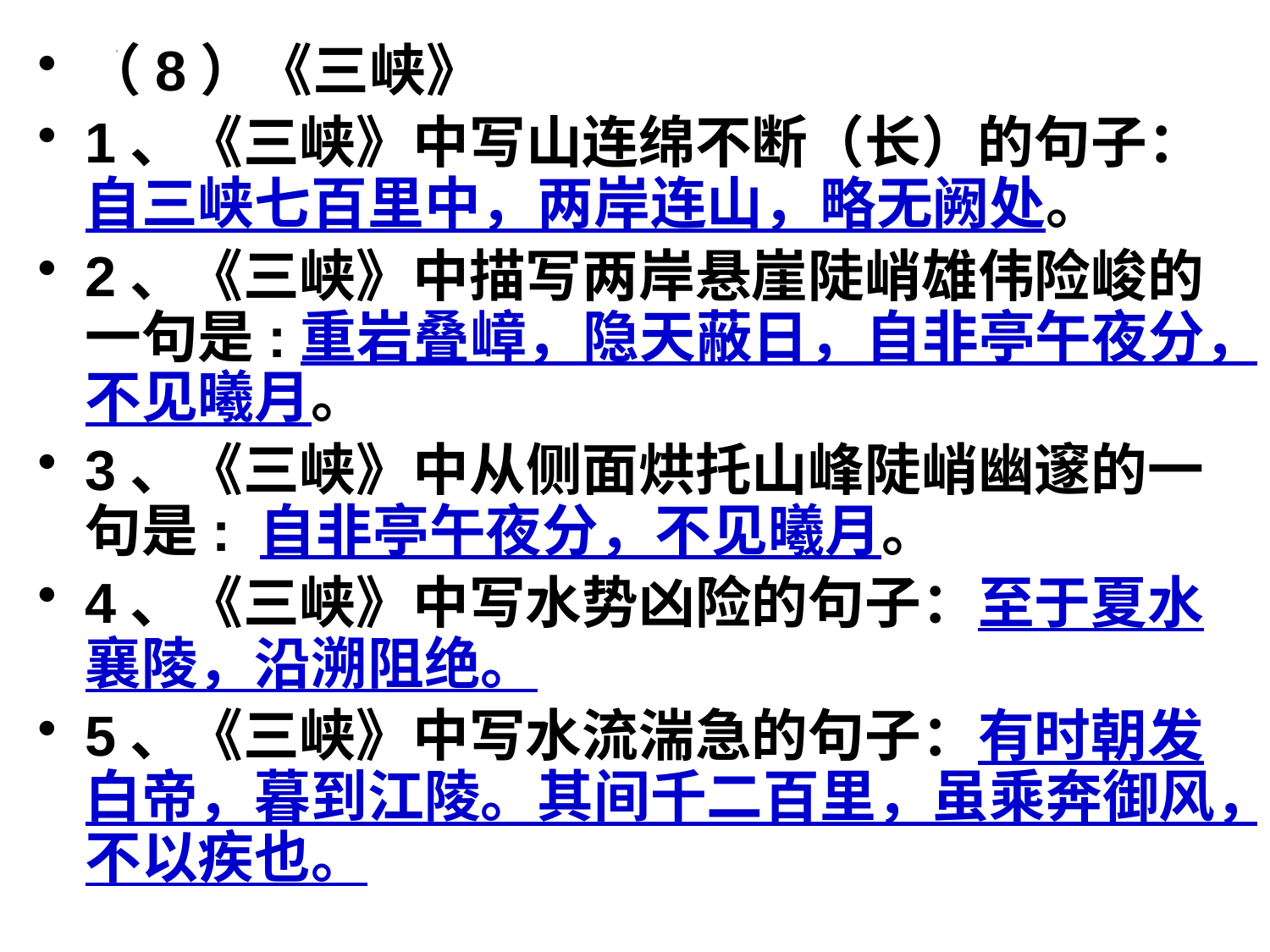

（8）《三峡》
1、《三峡》中写山连绵不断（长）的句子：自三峡七百里中，两岸连山，略无阙处。
2、《三峡》中描写两岸悬崖陡峭雄伟险峻的一句是:重岩叠嶂，隐天蔽日，自非亭午夜分，不见曦月。
3、《三峡》中从侧面烘托山峰陡峭幽邃的一句是: 自非亭午夜分，不见曦月。
4、《三峡》中写水势凶险的句子：至于夏水襄陵，沿溯阻绝。
5、《三峡》中写水流湍急的句子：有时朝发白帝，暮到江陵。其间千二百里，虽乘奔御风，不以疾也。
#